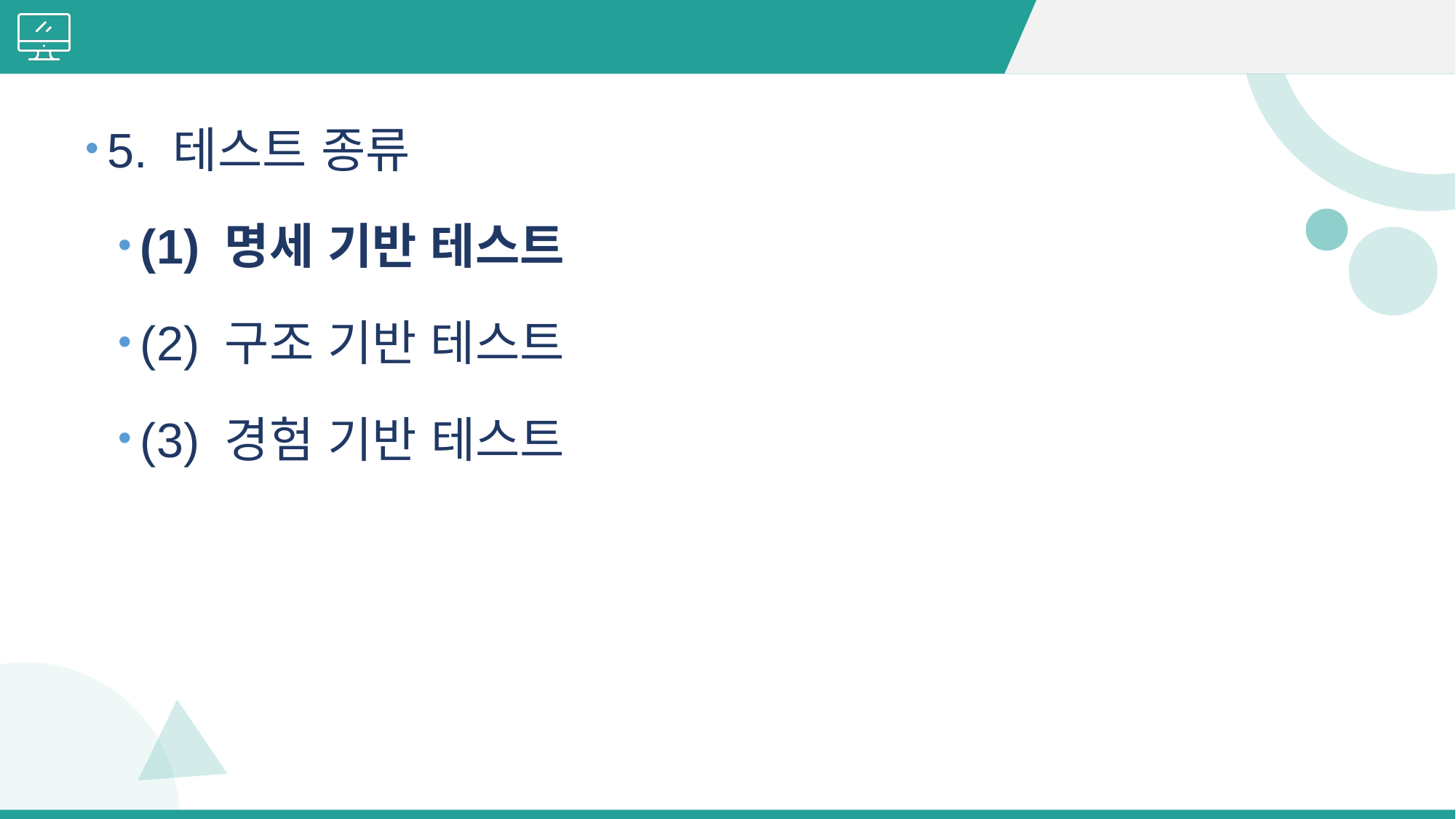

#
5. 테스트 종류
(1) 명세 기반 테스트
(2) 구조 기반 테스트
(3) 경험 기반 테스트